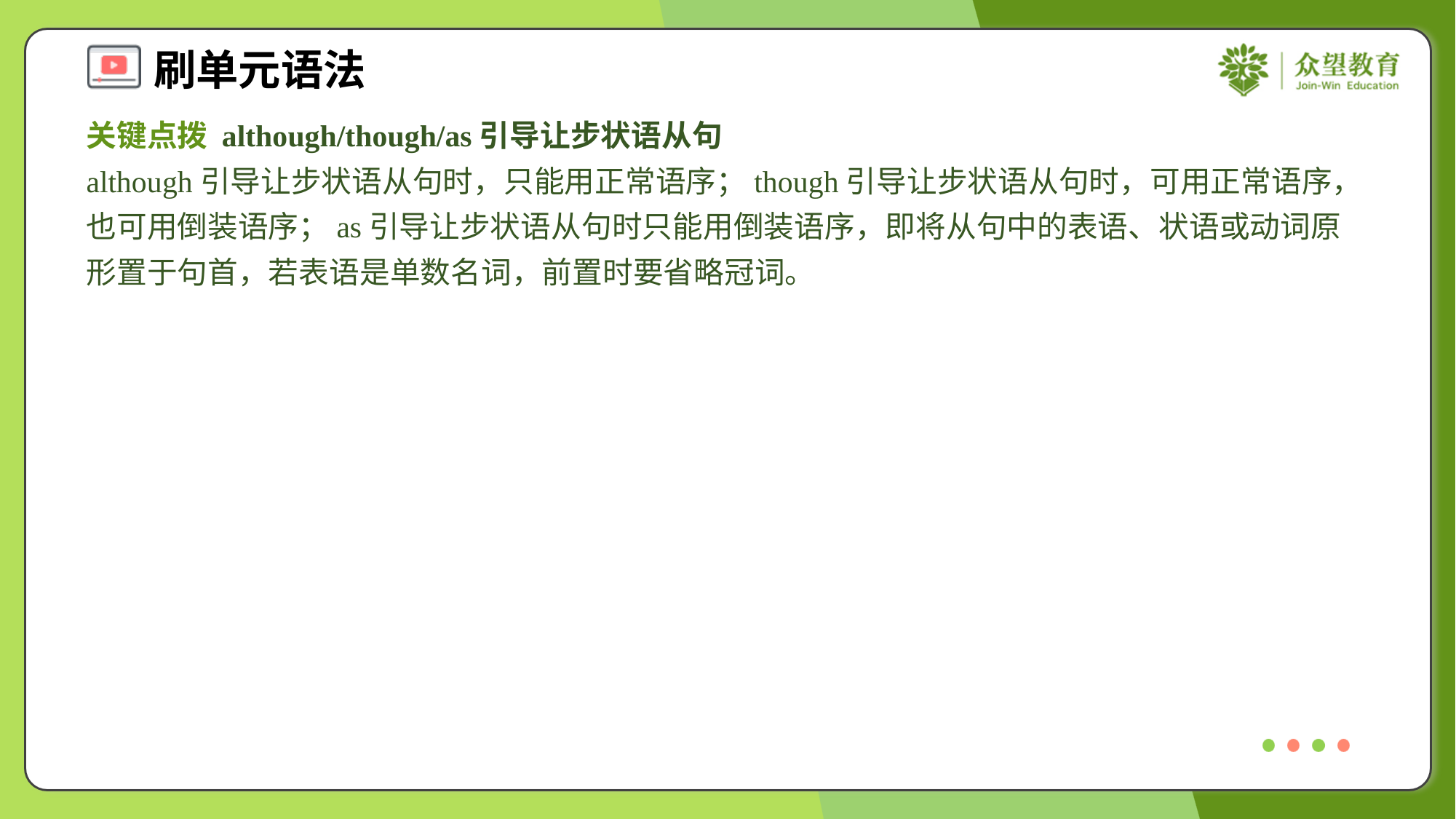

关键点拨 although/though/as引导让步状语从句
although引导让步状语从句时，只能用正常语序；though引导让步状语从句时，可用正常语序，也可用倒装语序；as引导让步状语从句时只能用倒装语序，即将从句中的表语、状语或动词原形置于句首，若表语是单数名词，前置时要省略冠词。